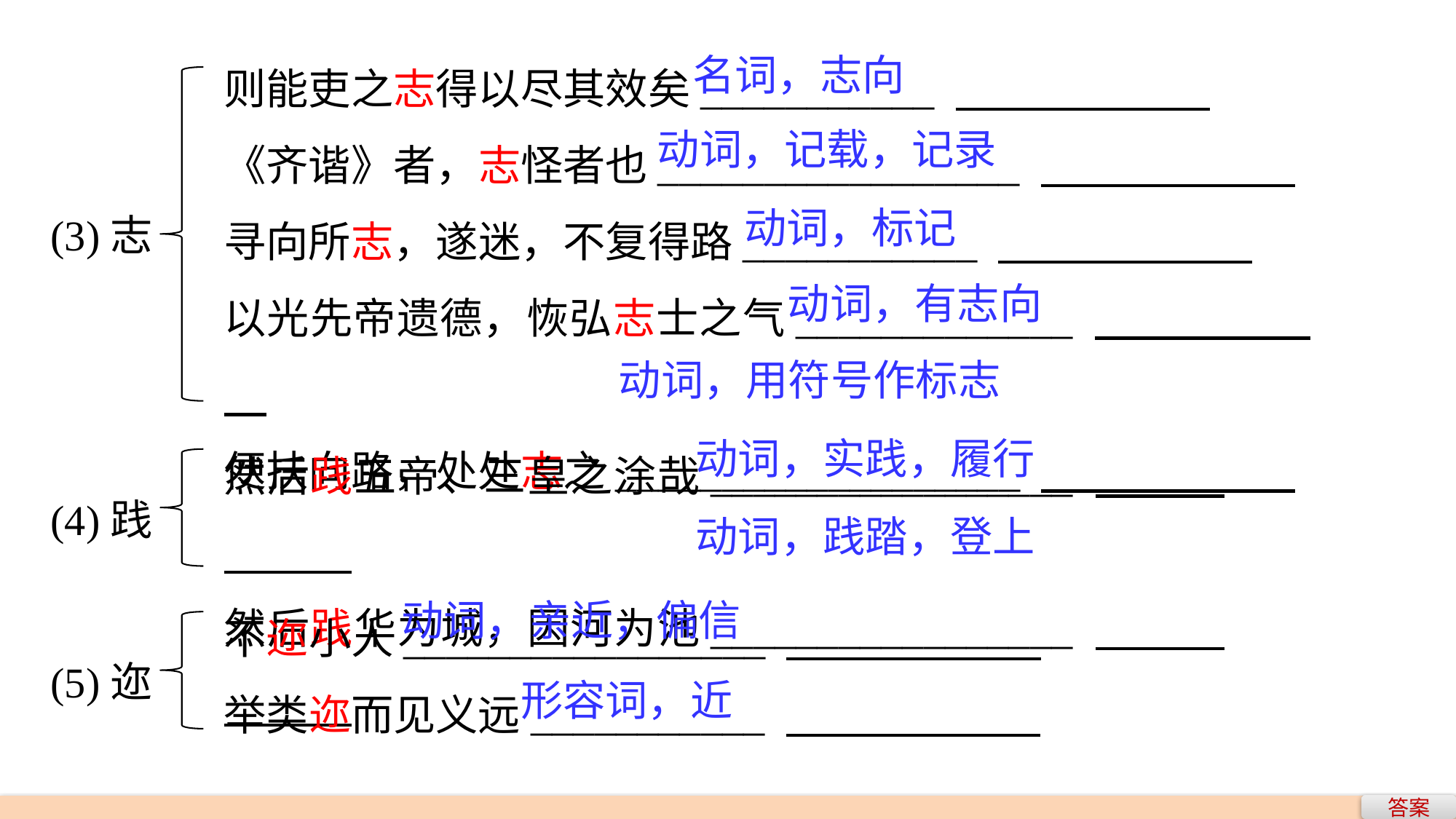

则能吏之志得以尽其效矣___________
《齐谐》者，志怪者也_________________
寻向所志，遂迷，不复得路___________
以光先帝遗德，恢弘志士之气_____________
便扶向路，处处志之___________________
名词，志向

动词，记载，记录
(3)志
动词，标记
动词，有志向
动词，用符号作标志
然后践五帝、三皇之涂哉_________________
然后践华为城，因河为池_________________
动词，实践，履行

(4)践
动词，践踏，登上
不迩小人_________________
举类迩而见义远___________
动词，亲近，偏信

(5)迩
形容词，近
答案